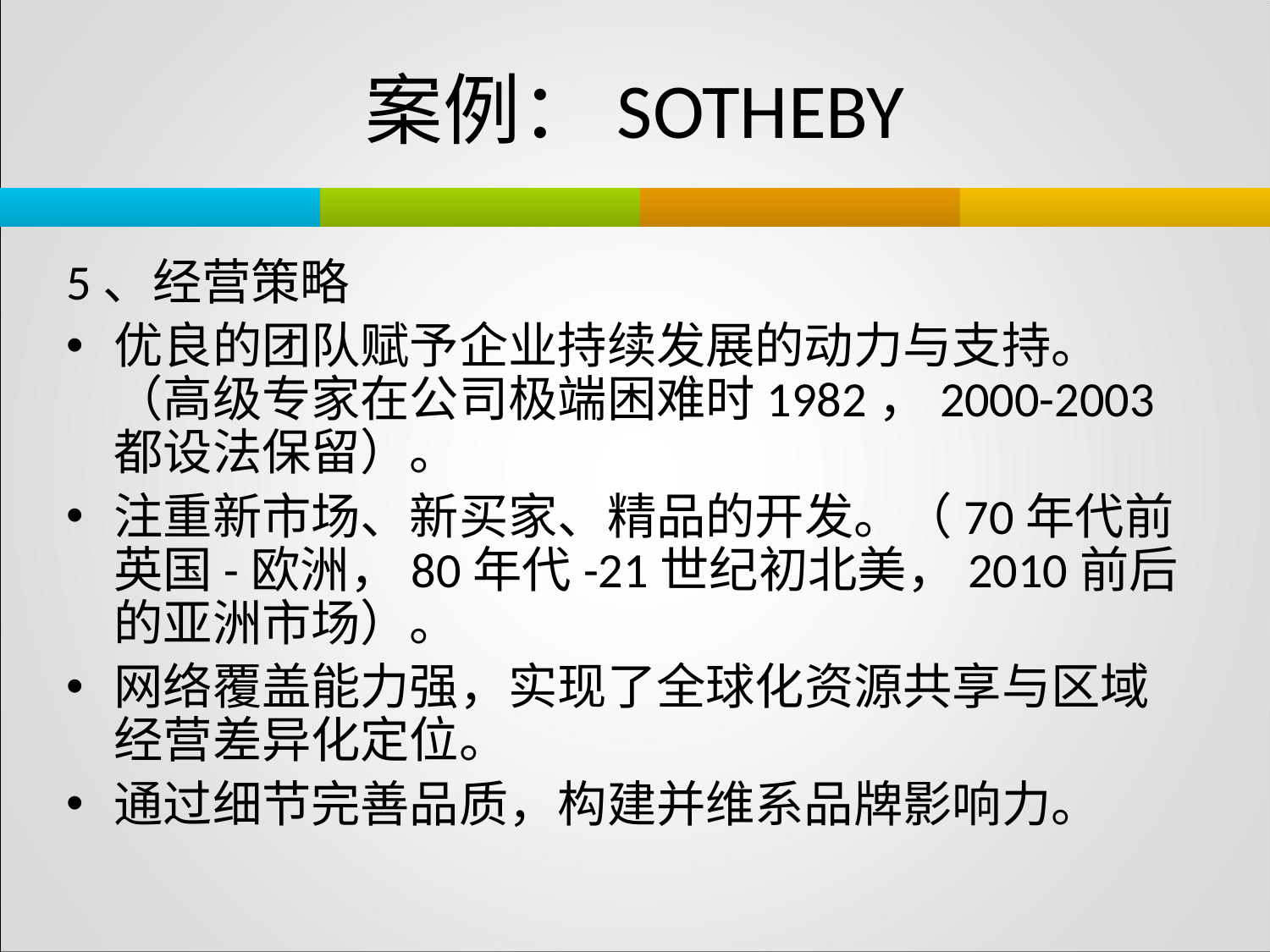

案例：SOTHEBY

5、经营策略
优良的团队赋予企业持续发展的动力与支持。（高级专家在公司极端困难时1982，2000-2003都设法保留）。
注重新市场、新买家、精品的开发。（70年代前英国-欧洲，80年代-21世纪初北美，2010前后的亚洲市场）。
网络覆盖能力强，实现了全球化资源共享与区域经营差异化定位。
通过细节完善品质，构建并维系品牌影响力。